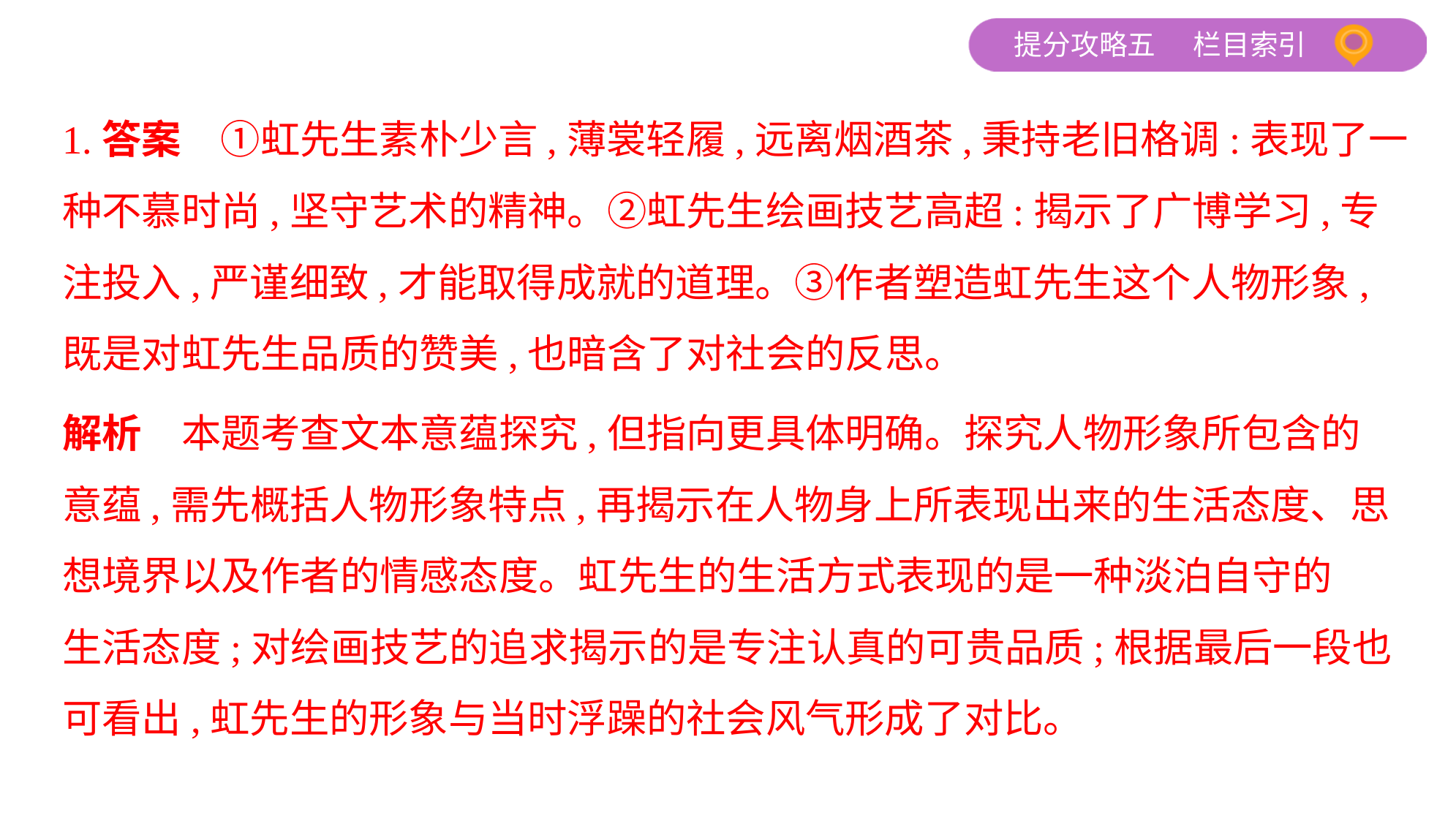

1.答案　①虹先生素朴少言,薄裳轻履,远离烟酒茶,秉持老旧格调:表现了一
种不慕时尚,坚守艺术的精神。②虹先生绘画技艺高超:揭示了广博学习,专
注投入,严谨细致,才能取得成就的道理。③作者塑造虹先生这个人物形象,
既是对虹先生品质的赞美,也暗含了对社会的反思。
解析　本题考查文本意蕴探究,但指向更具体明确。探究人物形象所包含的
意蕴,需先概括人物形象特点,再揭示在人物身上所表现出来的生活态度、思
想境界以及作者的情感态度。虹先生的生活方式表现的是一种淡泊自守的
生活态度;对绘画技艺的追求揭示的是专注认真的可贵品质;根据最后一段也
可看出,虹先生的形象与当时浮躁的社会风气形成了对比。